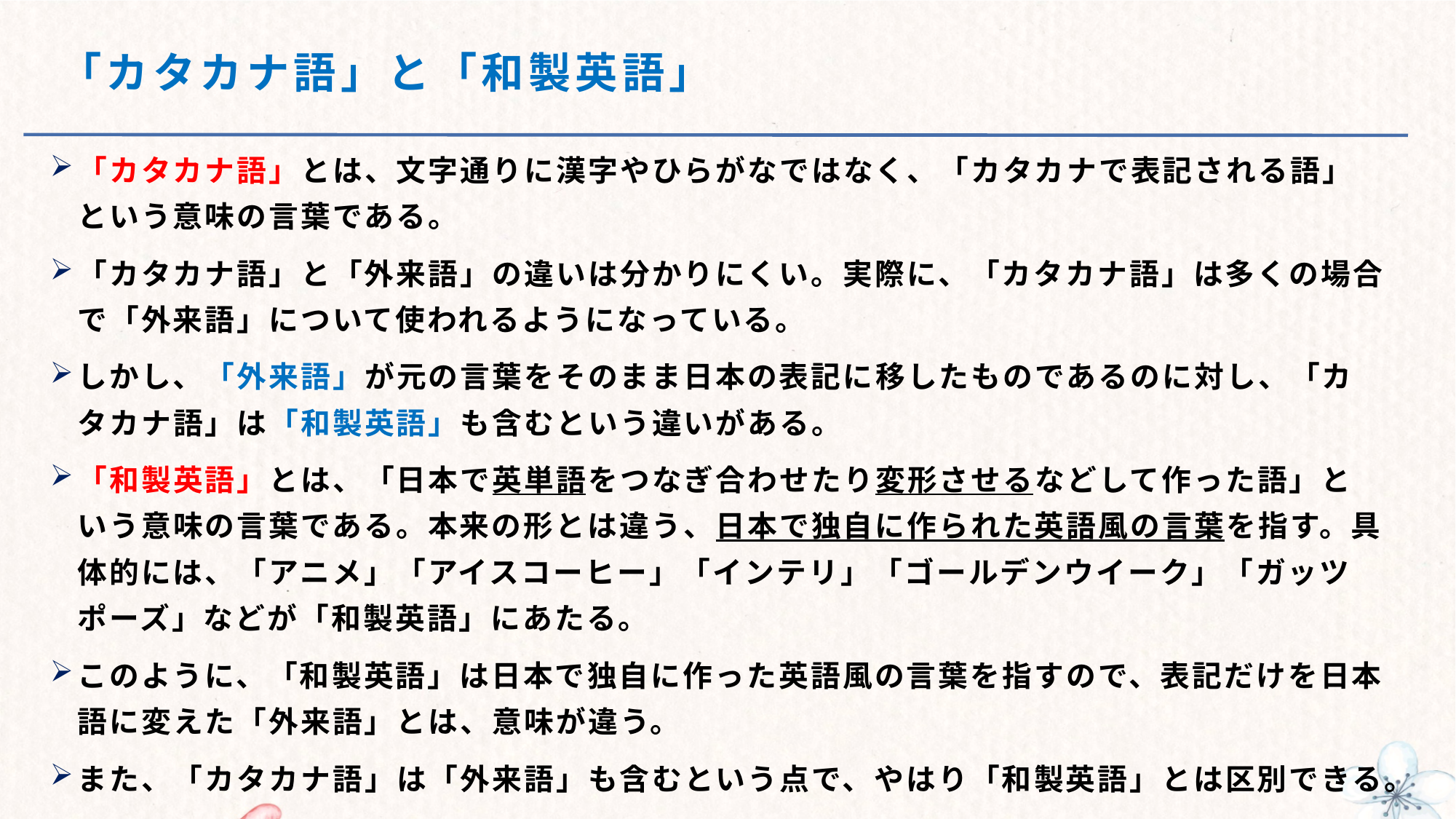

# 「カタカナ語」と「和製英語」
「カタカナ語」とは、文字通りに漢字やひらがなではなく、「カタカナで表記される語」という意味の言葉である。
「カタカナ語」と「外来語」の違いは分かりにくい。実際に、「カタカナ語」は多くの場合で「外来語」について使われるようになっている。
しかし、「外来語」が元の言葉をそのまま日本の表記に移したものであるのに対し、「カタカナ語」は「和製英語」も含むという違いがある。
「和製英語」とは、「日本で英単語をつなぎ合わせたり変形させるなどして作った語」という意味の言葉である。本来の形とは違う、日本で独自に作られた英語風の言葉を指す。具体的には、「アニメ」「アイスコーヒー」「インテリ」「ゴールデンウイーク」「ガッツポーズ」などが「和製英語」にあたる。
このように、「和製英語」は日本で独自に作った英語風の言葉を指すので、表記だけを日本語に変えた「外来語」とは、意味が違う。
また、「カタカナ語」は「外来語」も含むという点で、やはり「和製英語」とは区別できる。